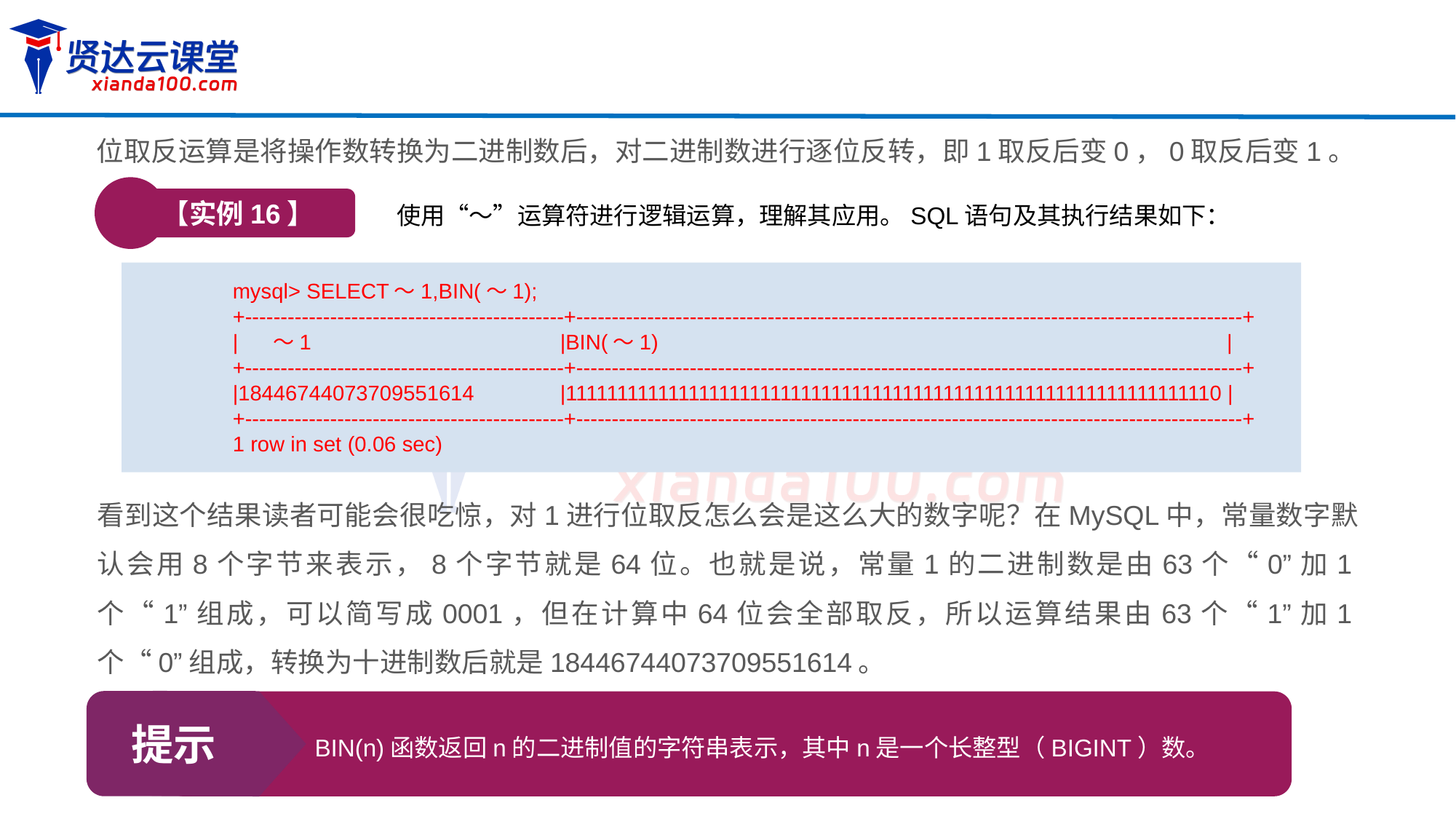

位取反运算是将操作数转换为二进制数后，对二进制数进行逐位反转，即1取反后变0，0取反后变1。

【实例16】
使用“～”运算符进行逻辑运算，理解其应用。SQL语句及其执行结果如下：

mysql> SELECT～1,BIN(～1);
+---------------------------------------------+----------------------------------------------------------------------------------------------+
|     ～1			|BIN(～1)                              				  |
+---------------------------------------------+----------------------------------------------------------------------------------------------+
|18446744073709551614	|1111111111111111111111111111111111111111111111111111111111111110 |
+---------------------------------------------+----------------------------------------------------------------------------------------------+
1 row in set (0.06 sec)
看到这个结果读者可能会很吃惊，对1进行位取反怎么会是这么大的数字呢？在MySQL中，常量数字默认会用8个字节来表示，8个字节就是64位。也就是说，常量1的二进制数是由63个“0”加1个“1”组成，可以简写成0001，但在计算中64位会全部取反，所以运算结果由63个“1”加1个“0”组成，转换为十进制数后就是18446744073709551614。
提示

BIN(n)函数返回n的二进制值的字符串表示，其中n是一个长整型（BIGINT）数。